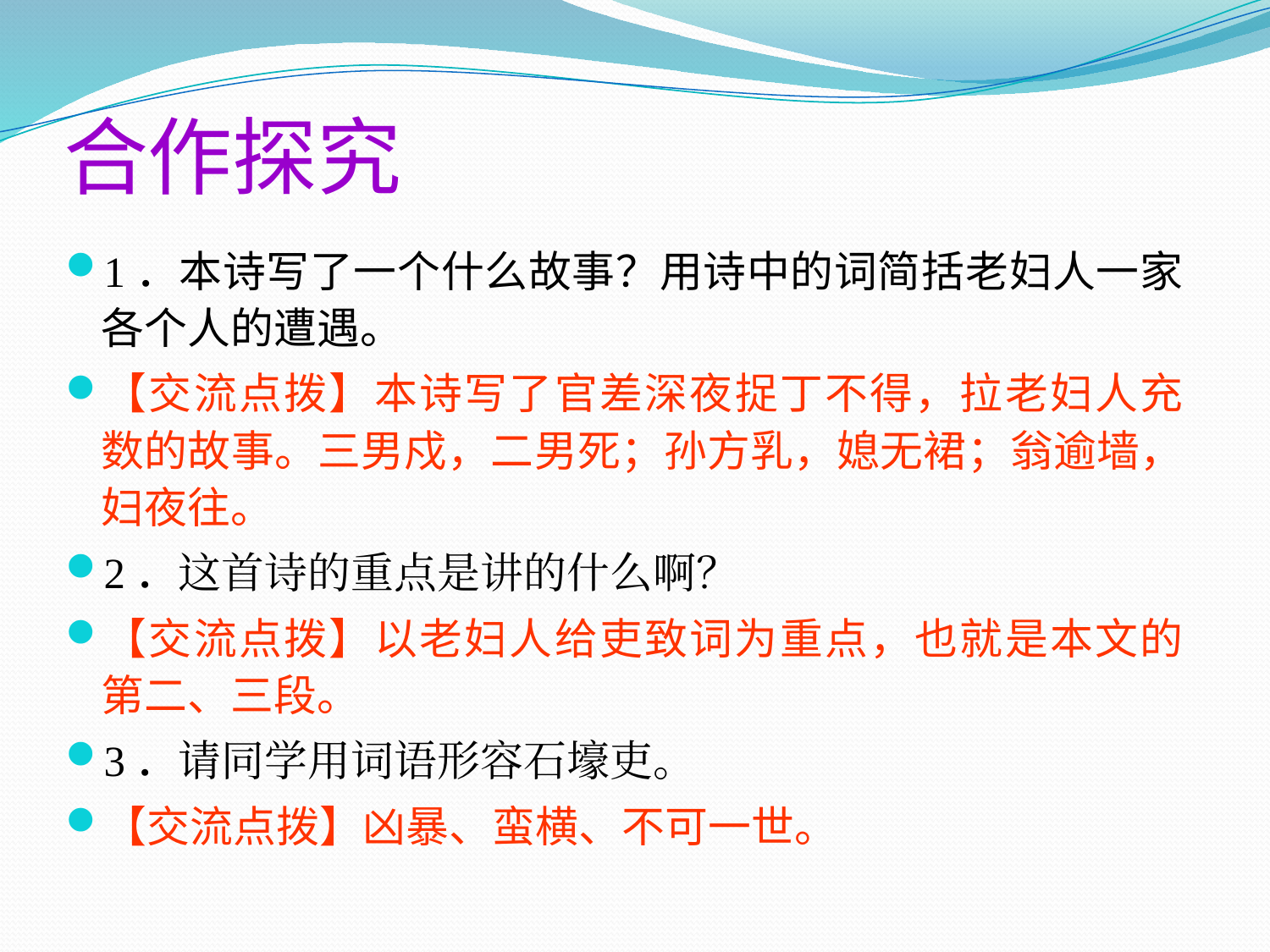

合作探究
1．本诗写了一个什么故事？用诗中的词简括老妇人一家各个人的遭遇。
【交流点拨】本诗写了官差深夜捉丁不得，拉老妇人充数的故事。三男戍，二男死；孙方乳，媳无裙；翁逾墙，妇夜往。
2．这首诗的重点是讲的什么啊？
【交流点拨】以老妇人给吏致词为重点，也就是本文的第二、三段。
3．请同学用词语形容石壕吏。
【交流点拨】凶暴、蛮横、不可一世。